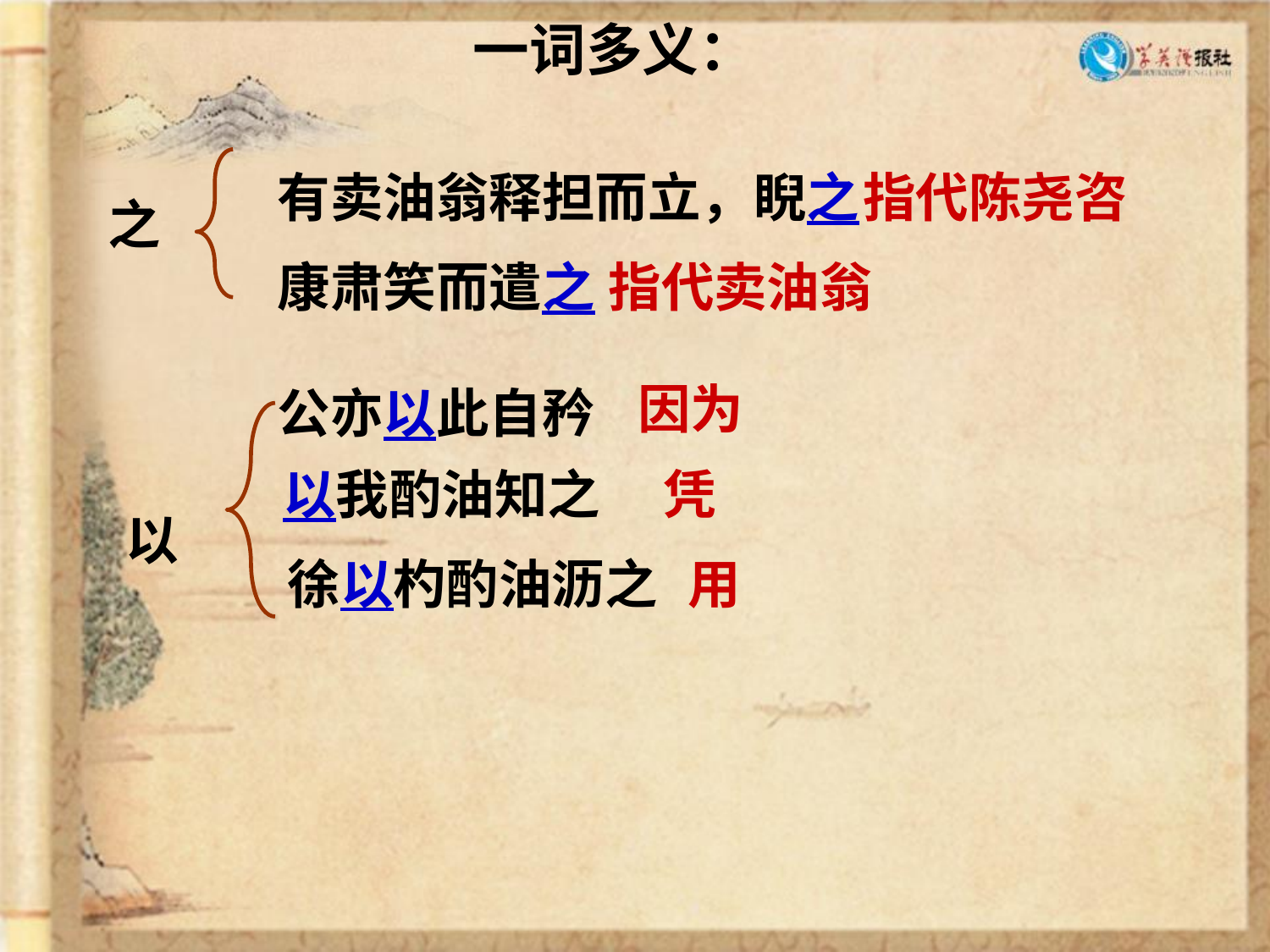

一词多义：

有卖油翁释担而立，睨之
指代陈尧咨
之
康肃笑而遣之
指代卖油翁
因为
公亦以此自矜

凭
以我酌油知之
以
徐以杓酌油沥之
用